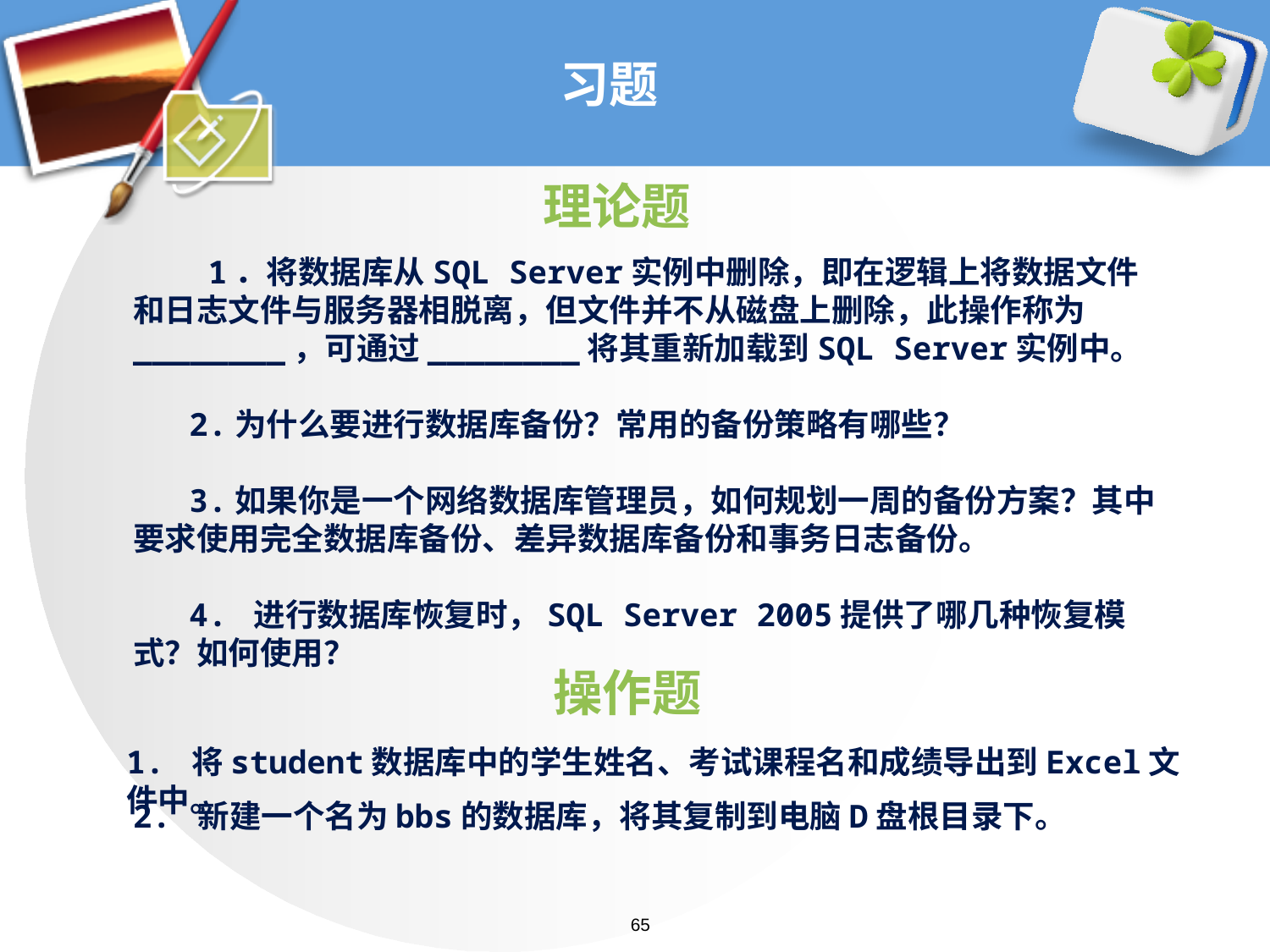

# 习题
理论题
  1．将数据库从SQL Server实例中删除，即在逻辑上将数据文件和日志文件与服务器相脱离，但文件并不从磁盘上删除，此操作称为________，可通过________将其重新加载到SQL Server实例中。

 2.为什么要进行数据库备份？常用的备份策略有哪些？

 3.如果你是一个网络数据库管理员，如何规划一周的备份方案？其中要求使用完全数据库备份、差异数据库备份和事务日志备份。

 4. 进行数据库恢复时，SQL Server 2005提供了哪几种恢复模式？如何使用？
操作题
1. 将student数据库中的学生姓名、考试课程名和成绩导出到Excel文件中。

2. 新建一个名为bbs的数据库，将其复制到电脑D盘根目录下。
65